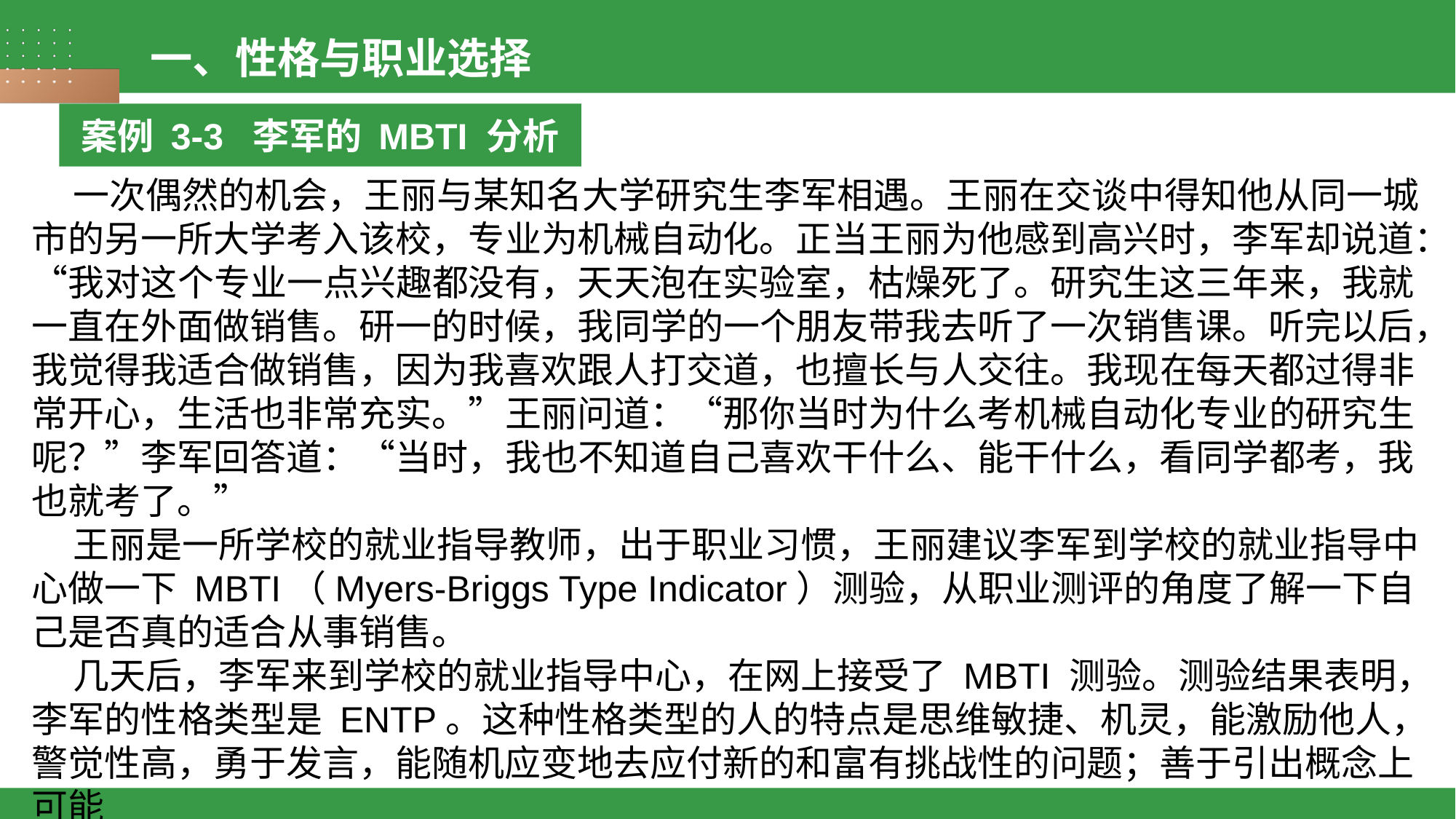

一、性格与职业选择
案例 3-3  李军的 MBTI 分析
    一次偶然的机会，王丽与某知名大学研究生李军相遇。王丽在交谈中得知他从同一城市的另一所大学考入该校，专业为机械自动化。正当王丽为他感到高兴时，李军却说道：“我对这个专业一点兴趣都没有，天天泡在实验室，枯燥死了。研究生这三年来，我就一直在外面做销售。研一的时候，我同学的一个朋友带我去听了一次销售课。听完以后，我觉得我适合做销售，因为我喜欢跟人打交道，也擅长与人交往。我现在每天都过得非常开心，生活也非常充实。”王丽问道：“那你当时为什么考机械自动化专业的研究生呢？”李军回答道：“当时，我也不知道自己喜欢干什么、能干什么，看同学都考，我也就考了。”
    王丽是一所学校的就业指导教师，出于职业习惯，王丽建议李军到学校的就业指导中心做一下 MBTI（Myers-Briggs Type Indicator）测验，从职业测评的角度了解一下自己是否真的适合从事销售。
    几天后，李军来到学校的就业指导中心，在网上接受了 MBTI 测验。测验结果表明，
李军的性格类型是 ENTP。这种性格类型的人的特点是思维敏捷、机灵，能激励他人，警觉性高，勇于发言，能随机应变地去应付新的和富有挑战性的问题；善于引出概念上可能